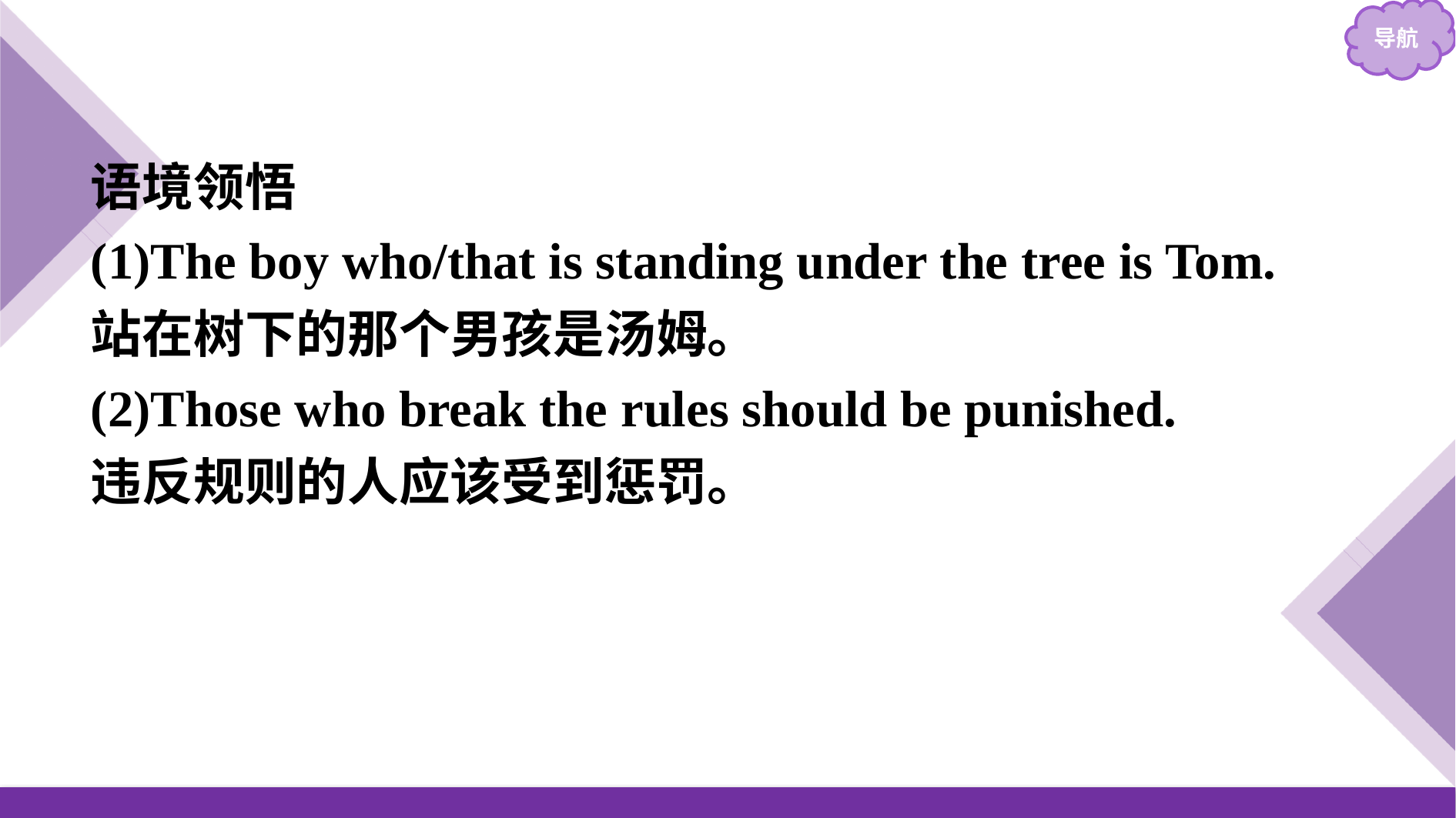

语境领悟
(1)The boy who/that is standing under the tree is Tom.
站在树下的那个男孩是汤姆。
(2)Those who break the rules should be punished.
违反规则的人应该受到惩罚。